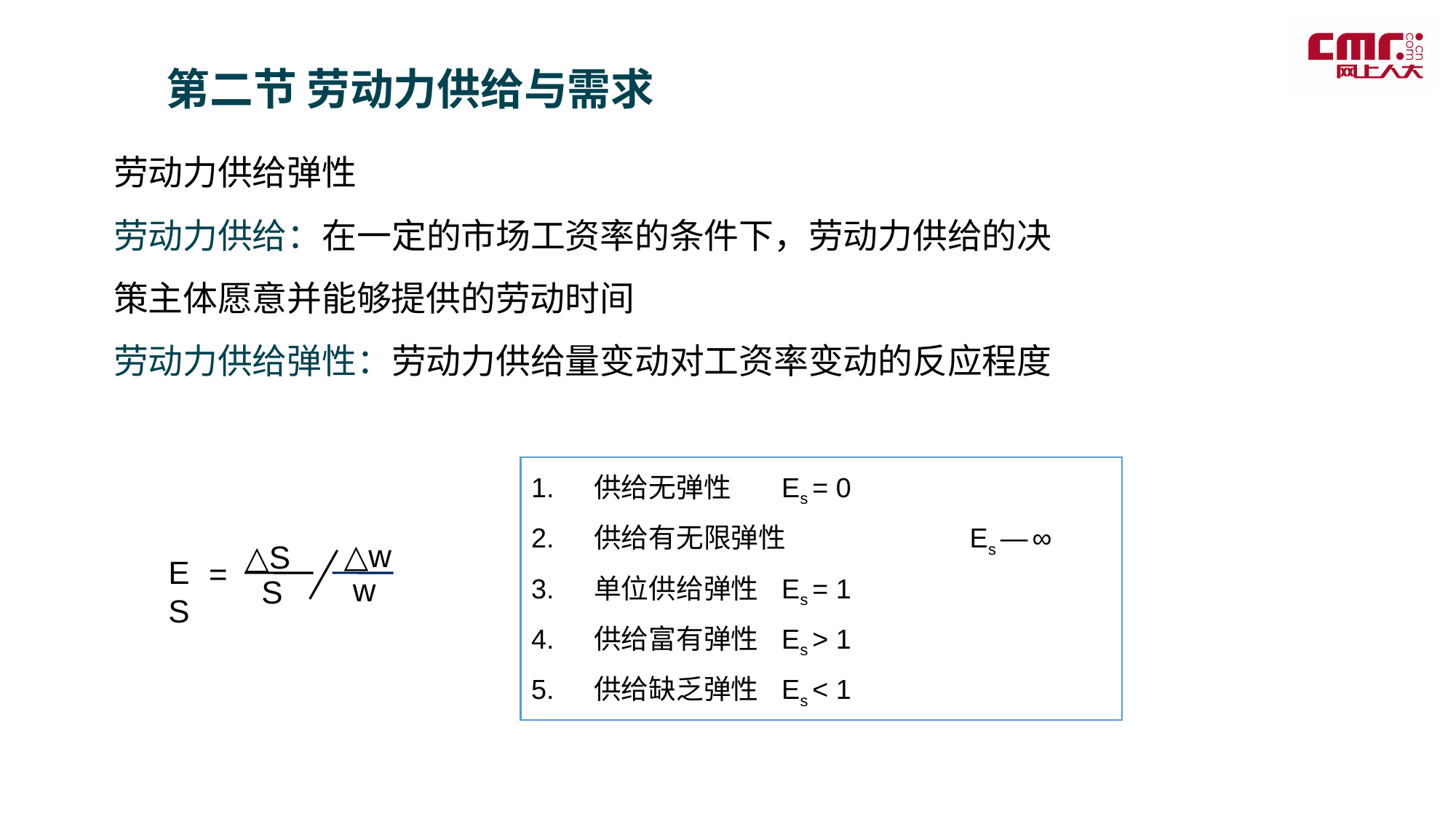

第二节 劳动力供给与需求
劳动力供给弹性
劳动力供给：在一定的市场工资率的条件下，劳动力供给的决策主体愿意并能够提供的劳动时间
劳动力供给弹性：劳动力供给量变动对工资率变动的反应程度

供给无弹性  		Es = 0
供给有无限弹性  	　　　 Es — ∞
单位供给弹性  		Es = 1
供给富有弹性  		Es > 1
供给缺乏弹性  		Es < 1
△w
△S
ES
=

w
S